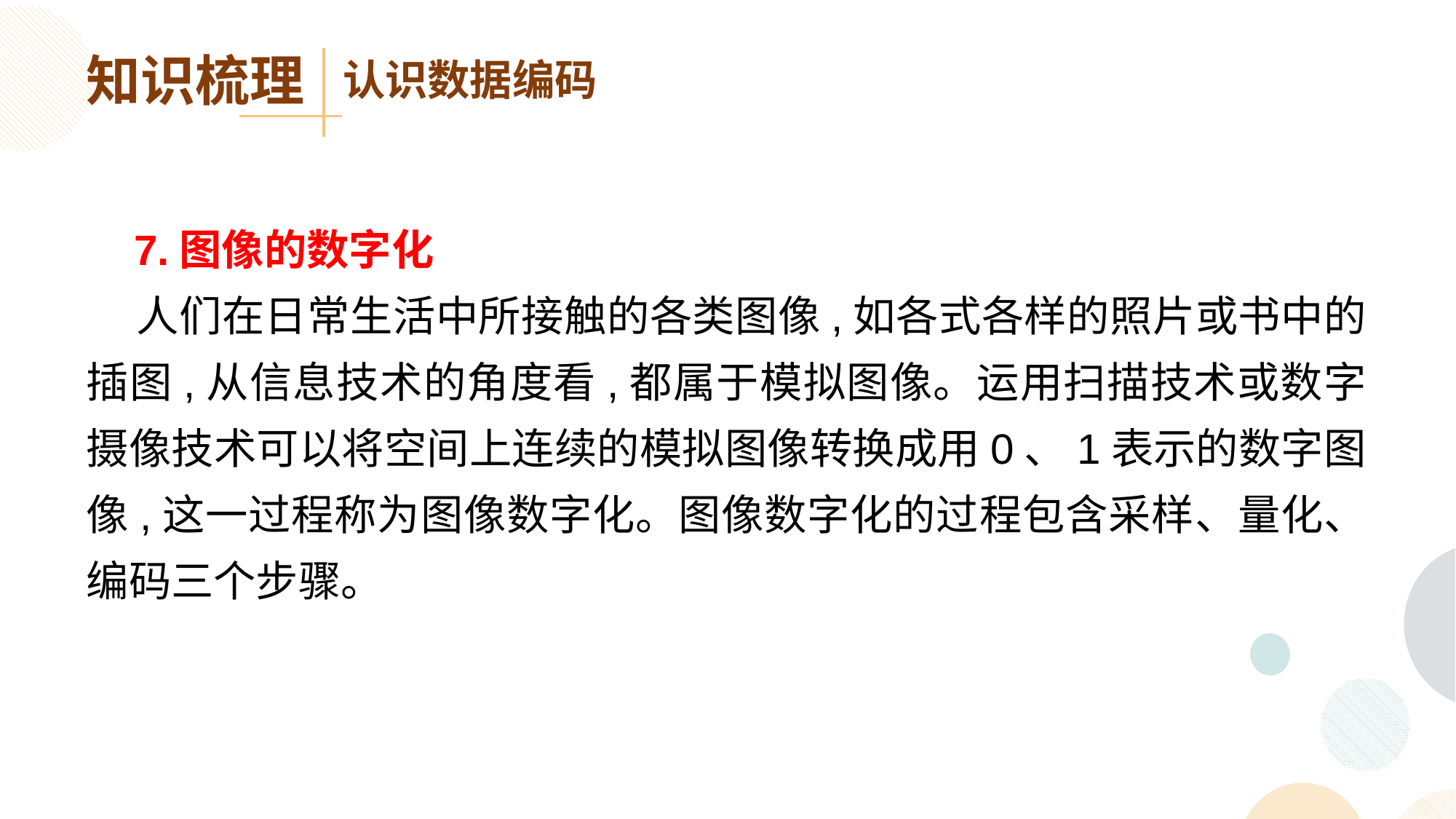

知识梳理
认识数据编码
    7.图像的数字化
    人们在日常生活中所接触的各类图像,如各式各样的照片或书中的插图,从信息技术的角度看,都属于模拟图像。运用扫描技术或数字摄像技术可以将空间上连续的模拟图像转换成用0、1表示的数字图像,这一过程称为图像数字化。图像数字化的过程包含采样、量化、编码三个步骤。